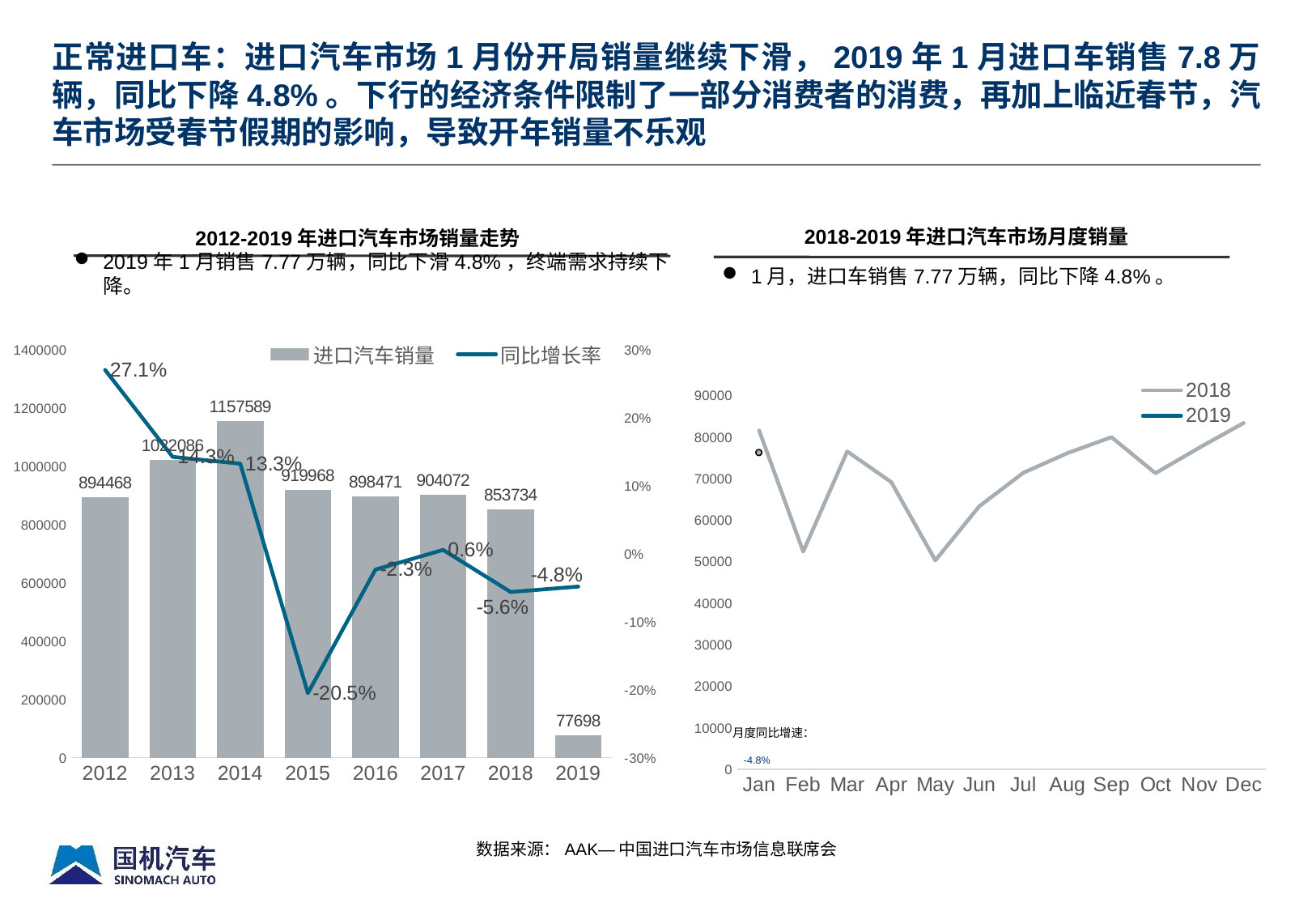

正常进口车：进口汽车市场1月份开局销量继续下滑，2019年1月进口车销售7.8万辆，同比下降4.8%。下行的经济条件限制了一部分消费者的消费，再加上临近春节，汽车市场受春节假期的影响，导致开年销量不乐观

2012-2019年进口汽车市场销量走势
2018-2019年进口汽车市场月度销量
2019年1月销售7.77万辆，同比下滑4.8%，终端需求持续下降。

1月，进口车销售7.77万辆，同比下降4.8%。

### Chart

| Category | 进口汽车销量 | 同比增长率 |
|---|---|---|
| 2012 | 894468.0 | 0.271 |
| 2013 | 1022086.0 | 0.143 |
| 2014 | 1157589.0 | 0.133 |
| 2015 | 919968.0 | -0.205 |
| 2016 | 898471.0 | -0.023 |
| 2017 | 904072.0 | 0.006 |
| 2018 | 853734.0 | -0.056 |
| 2019 | 77698.0 | -0.048 |

### Chart

| Category | 2018 | 2019 |
|---|---|---|
| Jan | 81581.0 | 77698.0 |
| Feb | 52421.0 | None |
| Mar | 76542.0 | None |
| Apr | 69155.0 | None |
| May | 50308.0 | None |
| Jun | 63330.0 | None |
| Jul | 71408.0 | None |
| Aug | 76121.0 | None |
| Sep | 79967.0 | None |
| Oct | 71300.0 | None |
| Nov | 77469.0 | None |
| Dec | 83370.0 | None |
月度同比增速：

    -4.8%
数据来源：AAK—中国进口汽车市场信息联席会